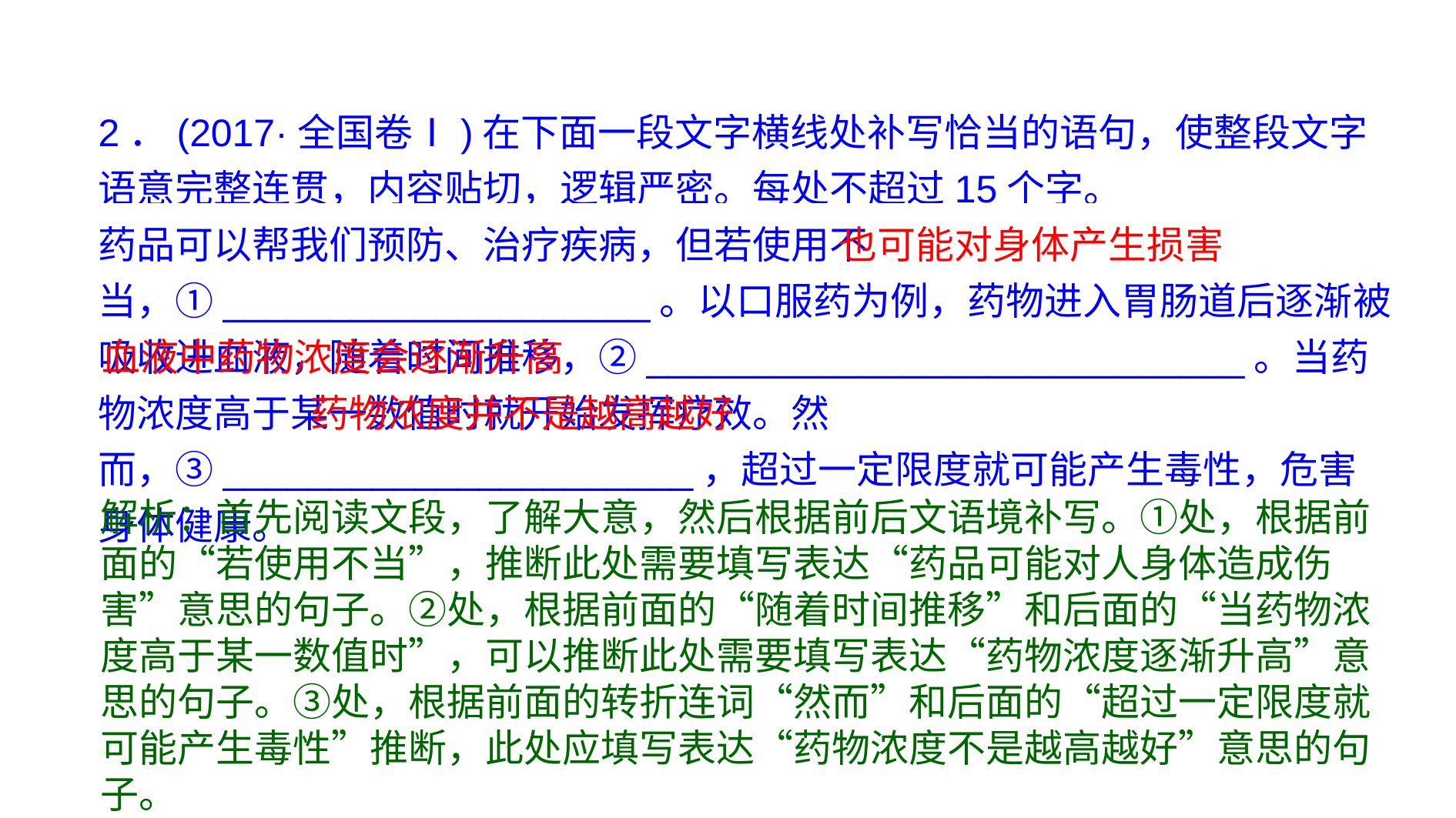

2．(2017·全国卷Ⅰ)在下面一段文字横线处补写恰当的语句，使整段文字语意完整连贯，内容贴切，逻辑严密。每处不超过15个字。
药品可以帮我们预防、治疗疾病，但若使用不当，①____________________。以口服药为例，药物进入胃肠道后逐渐被吸收进血液，随着时间推移，②____________________________。当药物浓度高于某一数值时就开始发挥疗效。然而，③______________________，超过一定限度就可能产生毒性，危害身体健康。
                                                                                    也可能对身体产生损害

血液中药物浓度会逐渐升高
                       药物浓度并不是越高越好
解析：首先阅读文段，了解大意，然后根据前后文语境补写。①处，根据前面的“若使用不当”，推断此处需要填写表达“药品可能对人身体造成伤害”意思的句子。②处，根据前面的“随着时间推移”和后面的“当药物浓度高于某一数值时”，可以推断此处需要填写表达“药物浓度逐渐升高”意思的句子。③处，根据前面的转折连词“然而”和后面的“超过一定限度就可能产生毒性”推断，此处应填写表达“药物浓度不是越高越好”意思的句子。